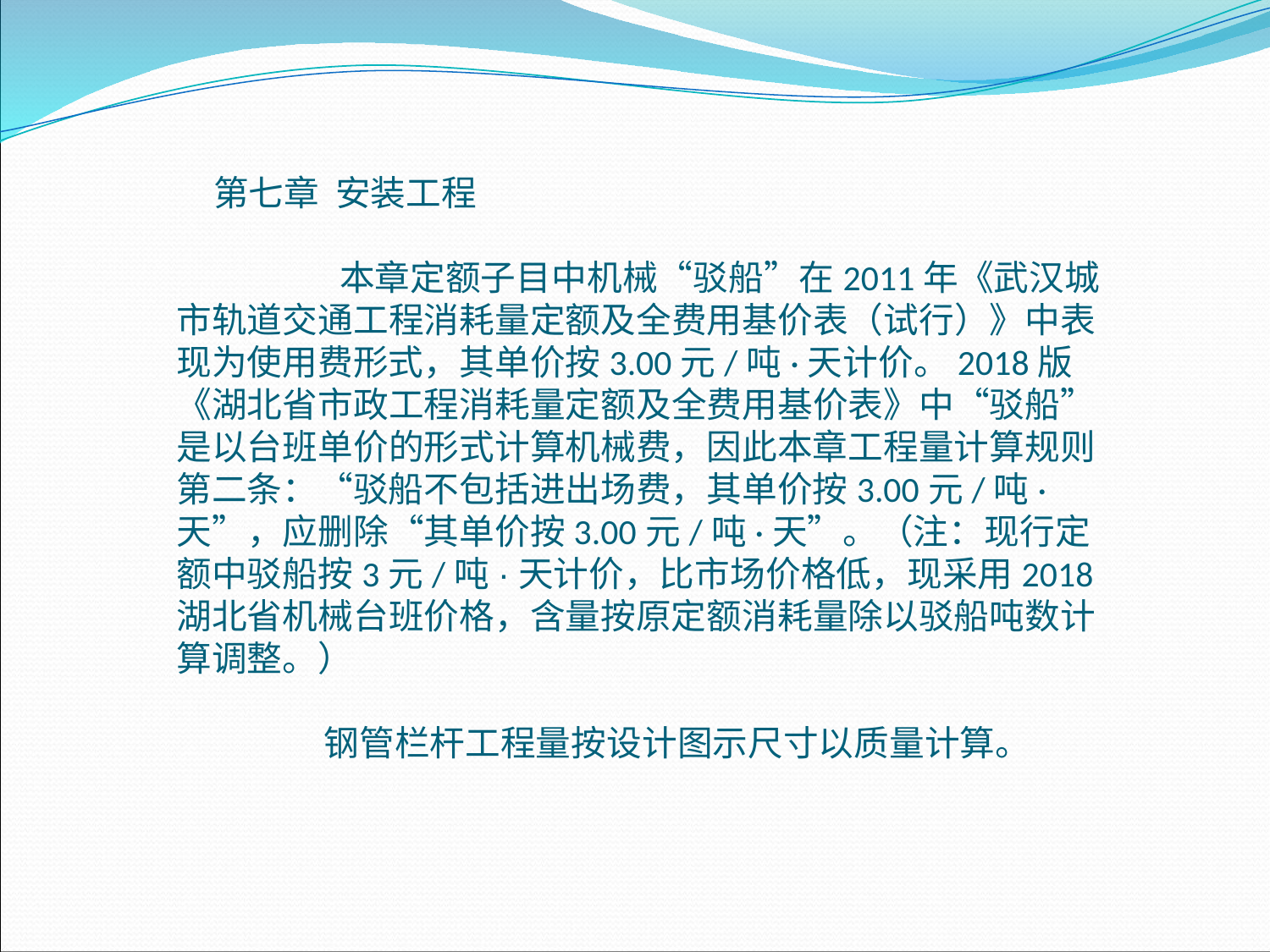

第七章  安装工程
               本章定额子目中机械“驳船”在2011年《武汉城市轨道交通工程消耗量定额及全费用基价表（试行）》中表现为使用费形式，其单价按3.00元/吨·天计价。2018版《湖北省市政工程消耗量定额及全费用基价表》中“驳船”是以台班单价的形式计算机械费，因此本章工程量计算规则第二条：“驳船不包括进出场费，其单价按3.00元/吨·天”，应删除“其单价按3.00元/吨·天”。（注：现行定额中驳船按3元/吨·天计价，比市场价格低，现采用2018湖北省机械台班价格，含量按原定额消耗量除以驳船吨数计算调整。）
             钢管栏杆工程量按设计图示尺寸以质量计算。
65